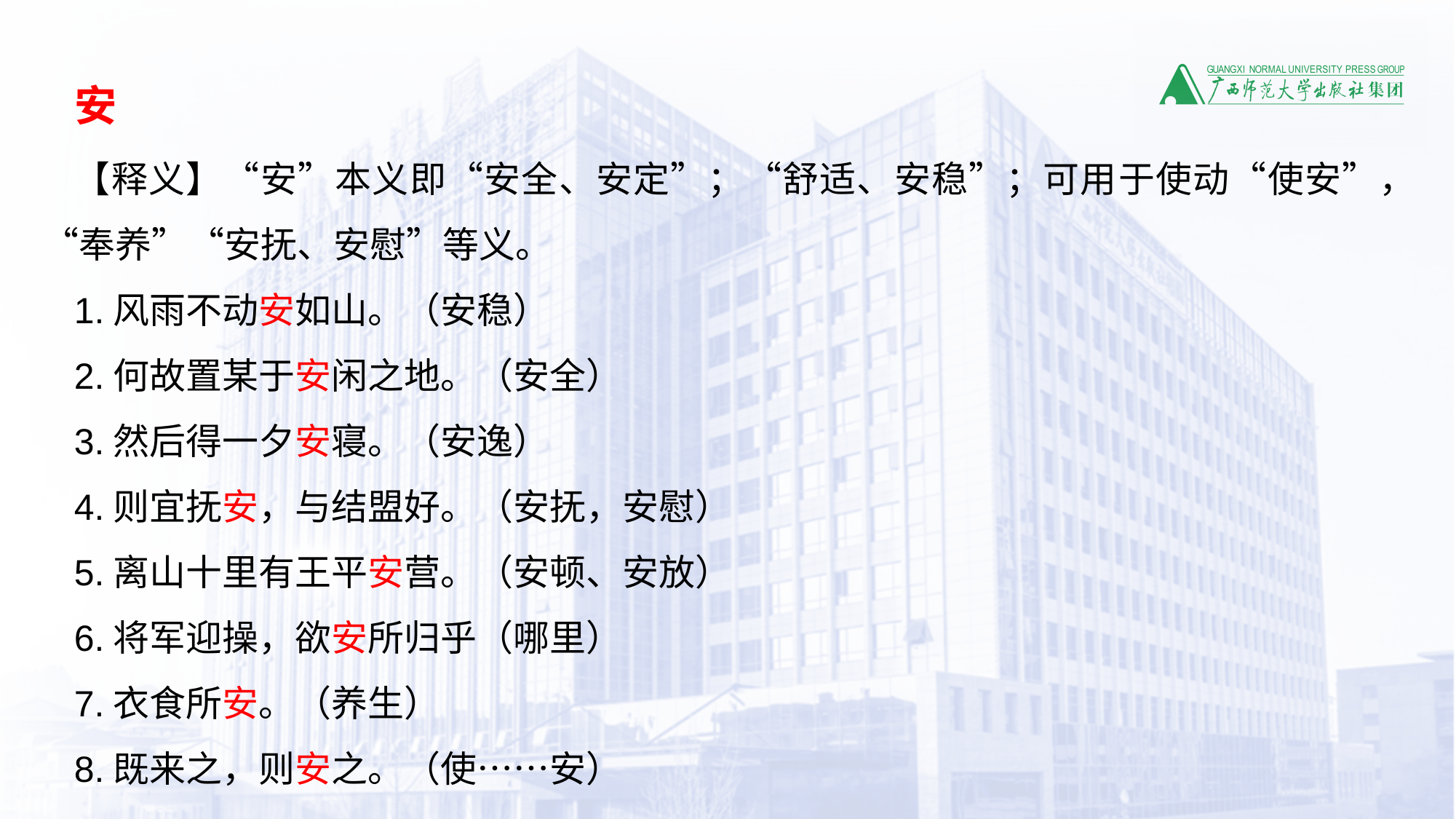

安
【释义】“安”本义即“安全、安定”；“舒适、安稳”；可用于使动“使安”，“奉养”“安抚、安慰”等义。
1.风雨不动安如山。（安稳）
2.何故置某于安闲之地。（安全）
3.然后得一夕安寝。（安逸）
4.则宜抚安，与结盟好。（安抚，安慰）
5.离山十里有王平安营。（安顿、安放）
6.将军迎操，欲安所归乎（哪里）
7.衣食所安。（养生）
8.既来之，则安之。（使……安）